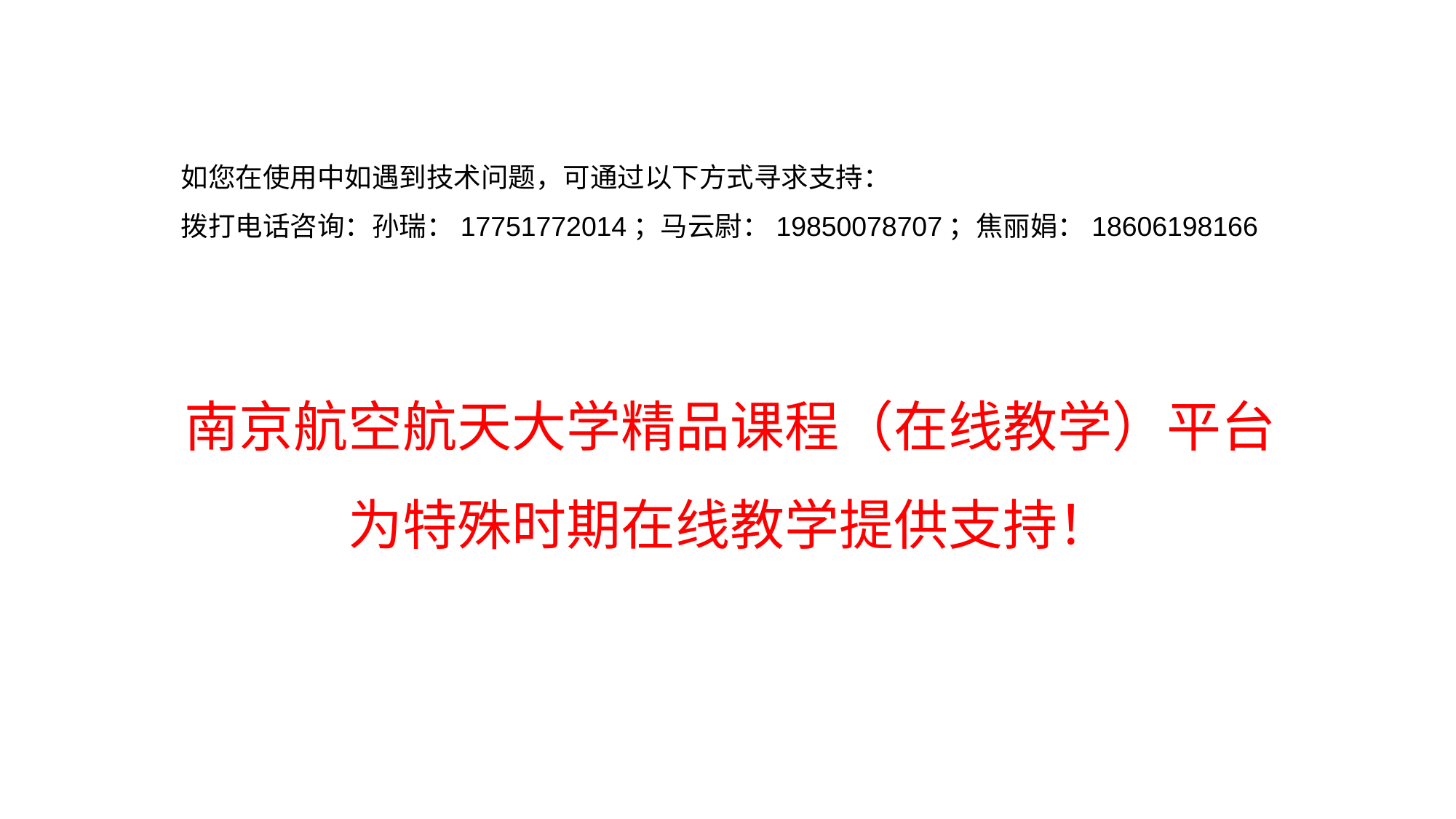

如您在使用中如遇到技术问题，可通过以下方式寻求支持：
拨打电话咨询：孙瑞：17751772014；马云尉：19850078707；焦丽娟：18606198166
南京航空航天大学精品课程（在线教学）平台
为特殊时期在线教学提供支持！